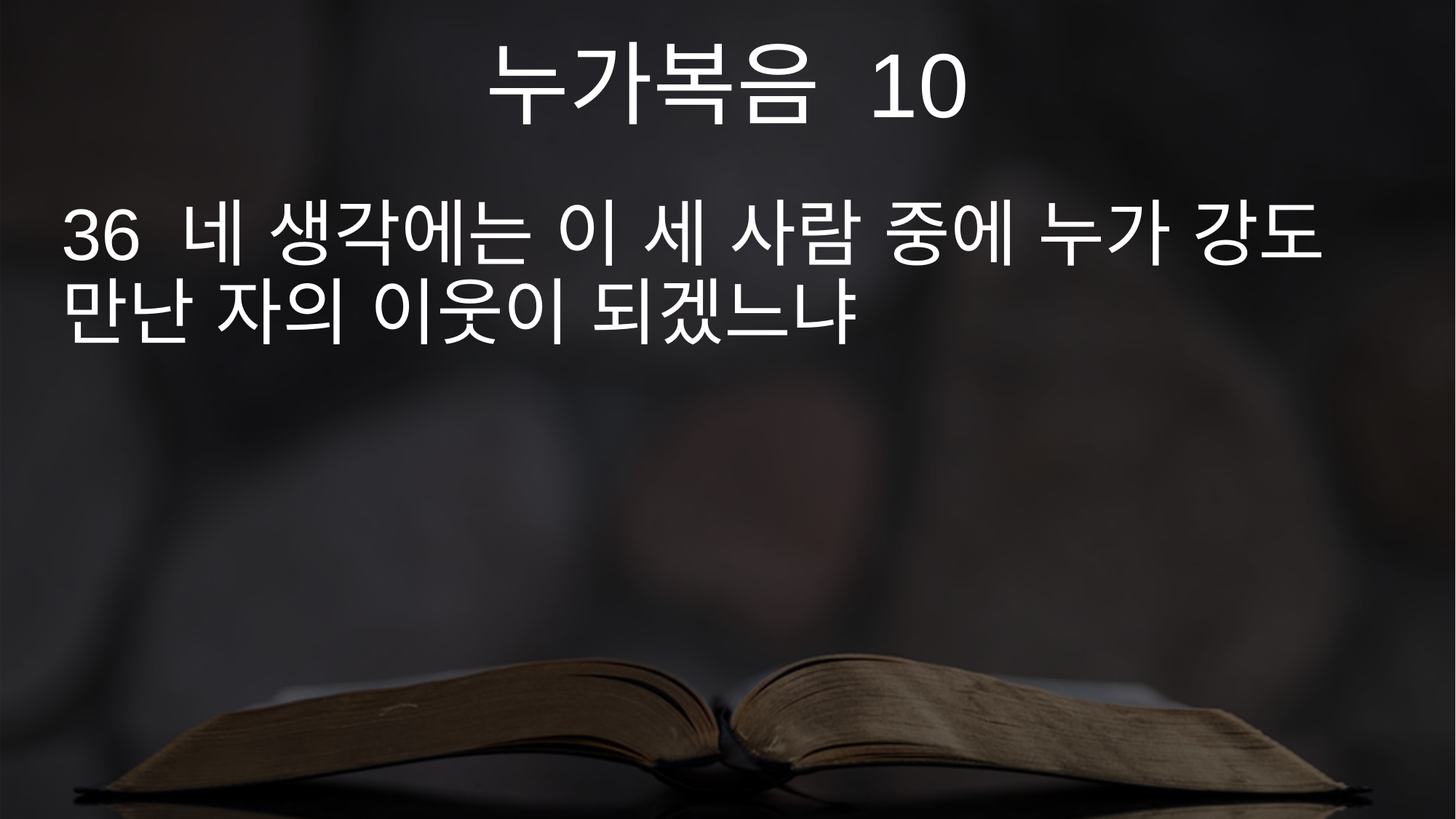

누가복음 10
36 네 생각에는 이 세 사람 중에 누가 강도 만난 자의 이웃이 되겠느냐